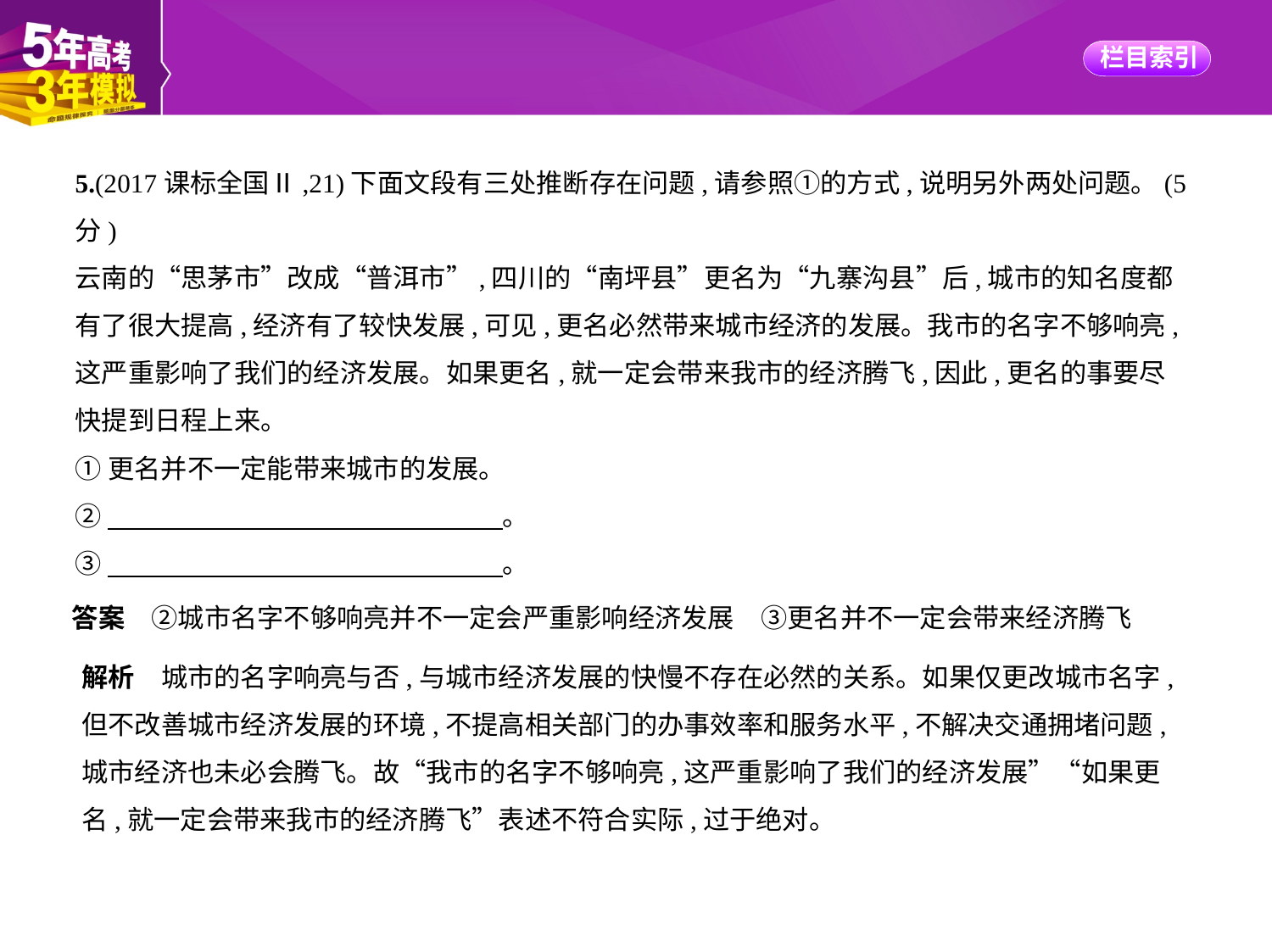

5.(2017课标全国Ⅱ,21)下面文段有三处推断存在问题,请参照①的方式,说明另外两处问题。(5
分)
云南的“思茅市”改成“普洱市”,四川的“南坪县”更名为“九寨沟县”后,城市的知名度都
有了很大提高,经济有了较快发展,可见,更名必然带来城市经济的发展。我市的名字不够响亮,
这严重影响了我们的经济发展。如果更名,就一定会带来我市的经济腾飞,因此,更名的事要尽
快提到日程上来。
①更名并不一定能带来城市的发展。
②　　　　　　　　　　　　　　    。
③　　　　　　　　　　　　　　    。
答案　②城市名字不够响亮并不一定会严重影响经济发展　③更名并不一定会带来经济腾飞
解析　城市的名字响亮与否,与城市经济发展的快慢不存在必然的关系。如果仅更改城市名字,
但不改善城市经济发展的环境,不提高相关部门的办事效率和服务水平,不解决交通拥堵问题,
城市经济也未必会腾飞。故“我市的名字不够响亮,这严重影响了我们的经济发展”“如果更
名,就一定会带来我市的经济腾飞”表述不符合实际,过于绝对。